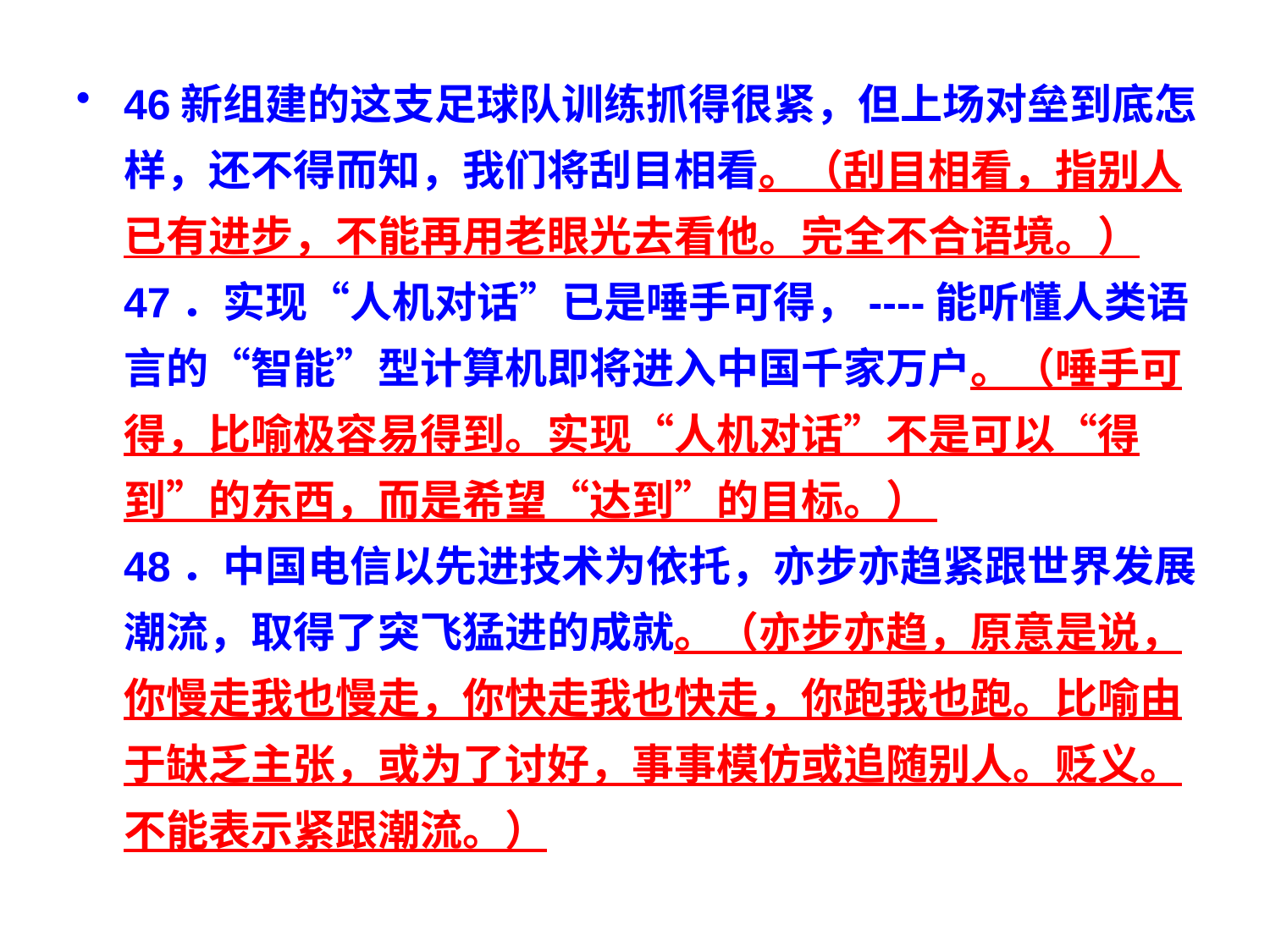

46新组建的这支足球队训练抓得很紧，但上场对垒到底怎样，还不得而知，我们将刮目相看。（刮目相看，指别人已有进步，不能再用老眼光去看他。完全不合语境。）
47．实现“人机对话”已是唾手可得，----能听懂人类语言的“智能”型计算机即将进入中国千家万户。（唾手可得，比喻极容易得到。实现“人机对话”不是可以“得到”的东西，而是希望“达到”的目标。） 
48．中国电信以先进技术为依托，亦步亦趋紧跟世界发展潮流，取得了突飞猛进的成就。（亦步亦趋，原意是说，你慢走我也慢走，你快走我也快走，你跑我也跑。比喻由于缺乏主张，或为了讨好，事事模仿或追随别人。贬义。不能表示紧跟潮流。）